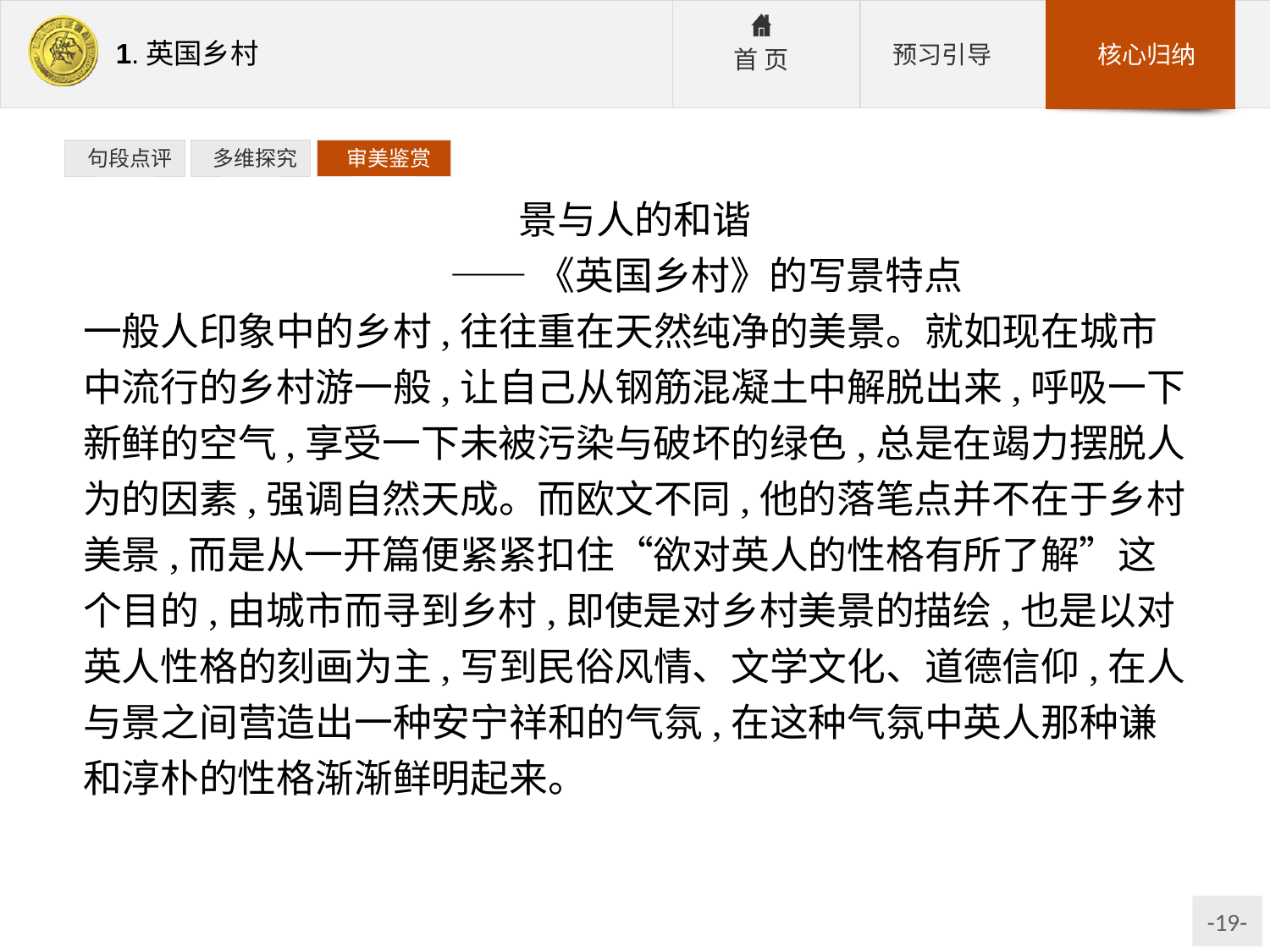

句段点评
 多维探究
 审美鉴赏
景与人的和谐
	——《英国乡村》的写景特点
一般人印象中的乡村,往往重在天然纯净的美景。就如现在城市中流行的乡村游一般,让自己从钢筋混凝土中解脱出来,呼吸一下新鲜的空气,享受一下未被污染与破坏的绿色,总是在竭力摆脱人为的因素,强调自然天成。而欧文不同,他的落笔点并不在于乡村美景,而是从一开篇便紧紧扣住“欲对英人的性格有所了解”这个目的,由城市而寻到乡村,即使是对乡村美景的描绘,也是以对英人性格的刻画为主,写到民俗风情、文学文化、道德信仰,在人与景之间营造出一种安宁祥和的气氛,在这种气氛中英人那种谦和淳朴的性格渐渐鲜明起来。